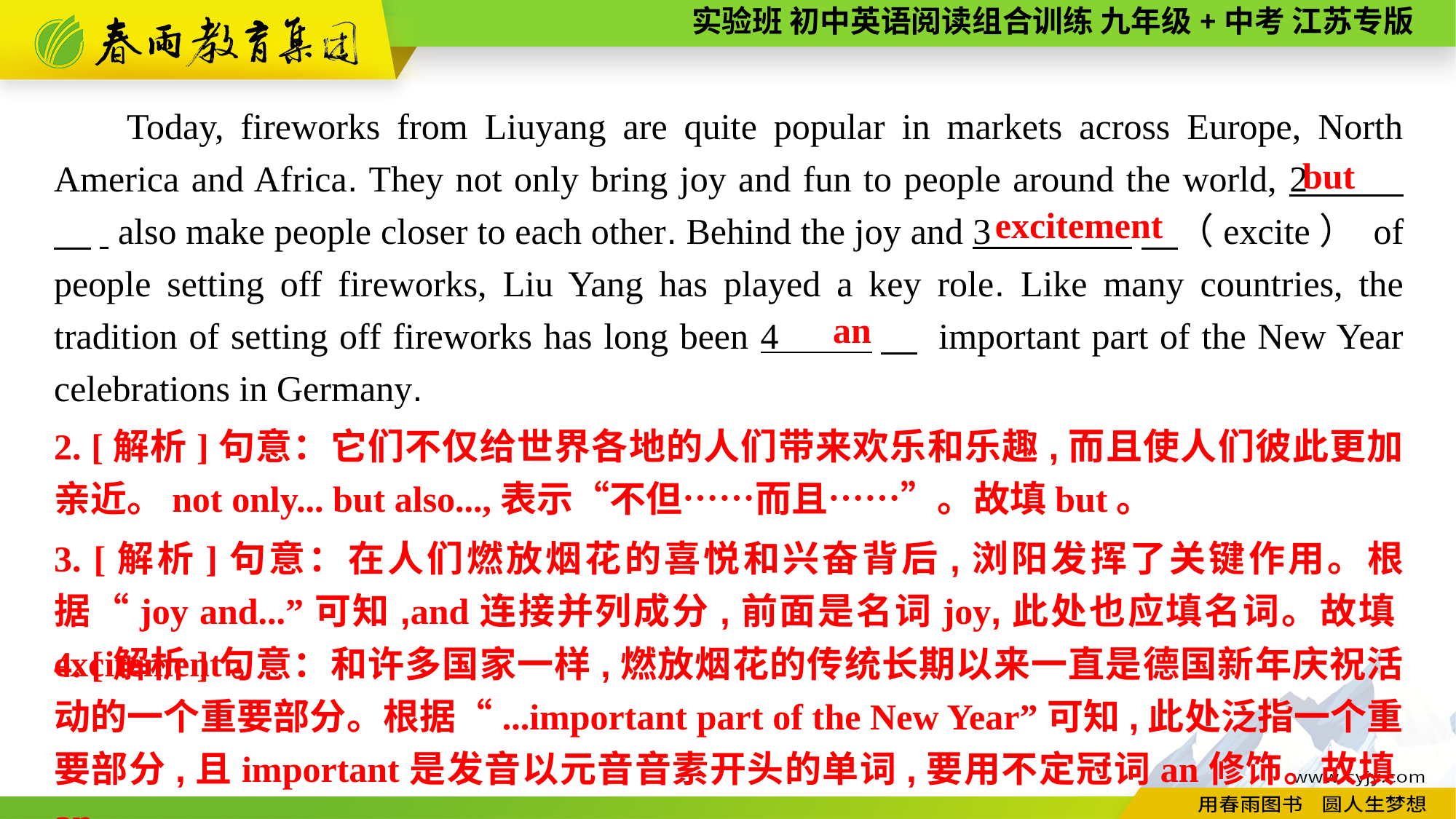

Today, fireworks from Liuyang are quite popular in markets across Europe, North America and Africa. They not only bring joy and fun to people around the world, 2         　. also make people closer to each other. Behind the joy and 3               　（excite） of people setting off fireworks, Liu Yang has played a key role. Like many countries, the tradition of setting off fireworks has long been 4        　 important part of the New Year celebrations in Germany.
but
excitement
an
2. [解析]句意：它们不仅给世界各地的人们带来欢乐和乐趣,而且使人们彼此更加亲近。not only... but also...,表示“不但……而且……”。故填but。
3. [解析]句意：在人们燃放烟花的喜悦和兴奋背后,浏阳发挥了关键作用。根据“joy and...”可知,and连接并列成分,前面是名词joy,此处也应填名词。故填excitement。
4. [解析]句意：和许多国家一样,燃放烟花的传统长期以来一直是德国新年庆祝活动的一个重要部分。根据“...important part of the New Year”可知,此处泛指一个重要部分,且important是发音以元音音素开头的单词,要用不定冠词an修饰。故填an。